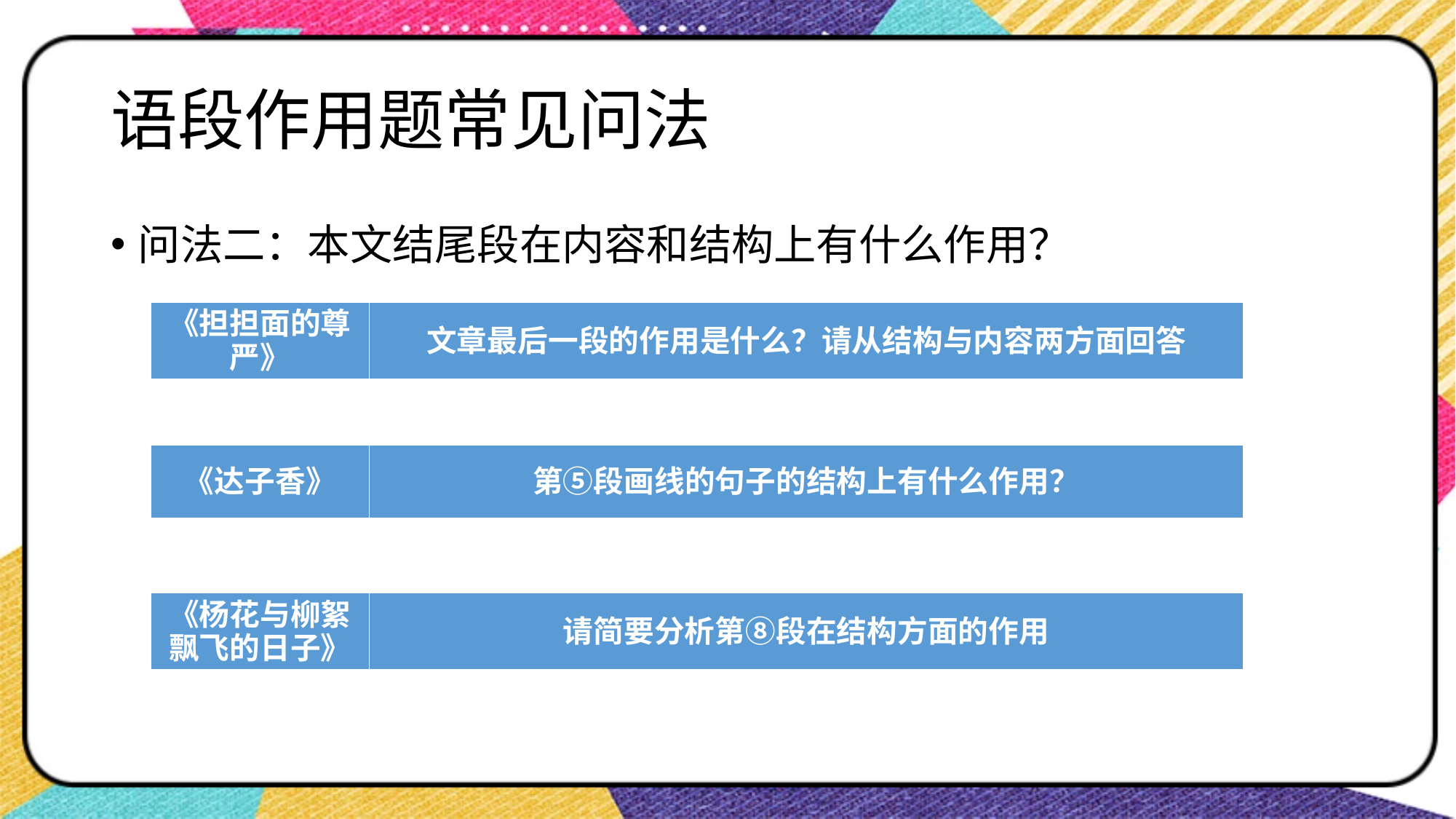

# 语段作用题常见问法
问法二：本文结尾段在内容和结构上有什么作用？

| 《担担面的尊严》 | 文章最后一段的作用是什么？请从结构与内容两方面回答 |
| --- | --- |
| 《达子香》 | 第⑤段画线的句子的结构上有什么作用？ |
| --- | --- |
| 《杨花与柳絮飘飞的日子》 | 请简要分析第⑧段在结构方面的作用 |
| --- | --- |